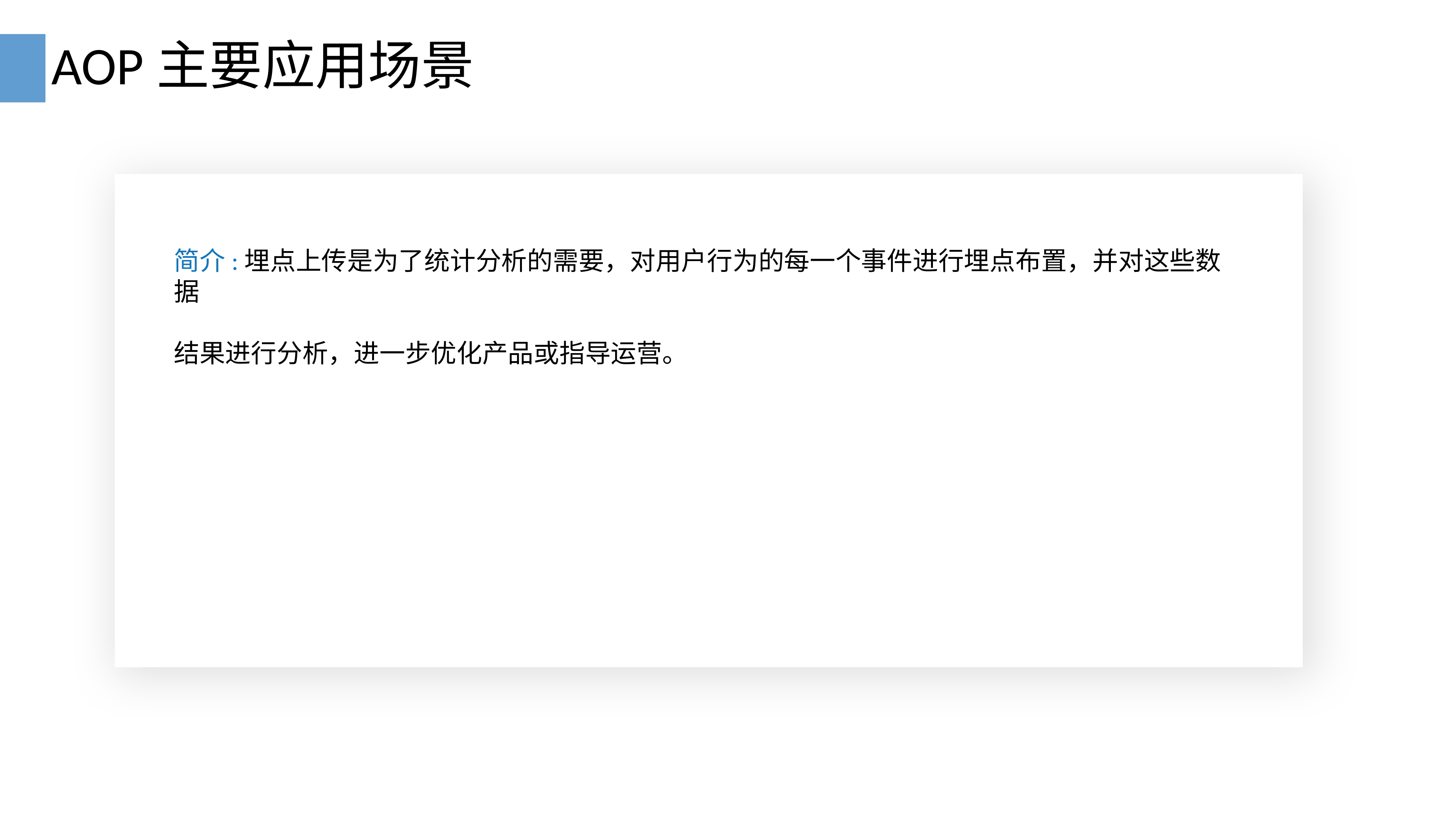

# AOP主要应用场景

简介:埋点上传是为了统计分析的需要，对用户行为的每一个事件进行埋点布置，并对这些数据

结果进行分析，进一步优化产品或指导运营。